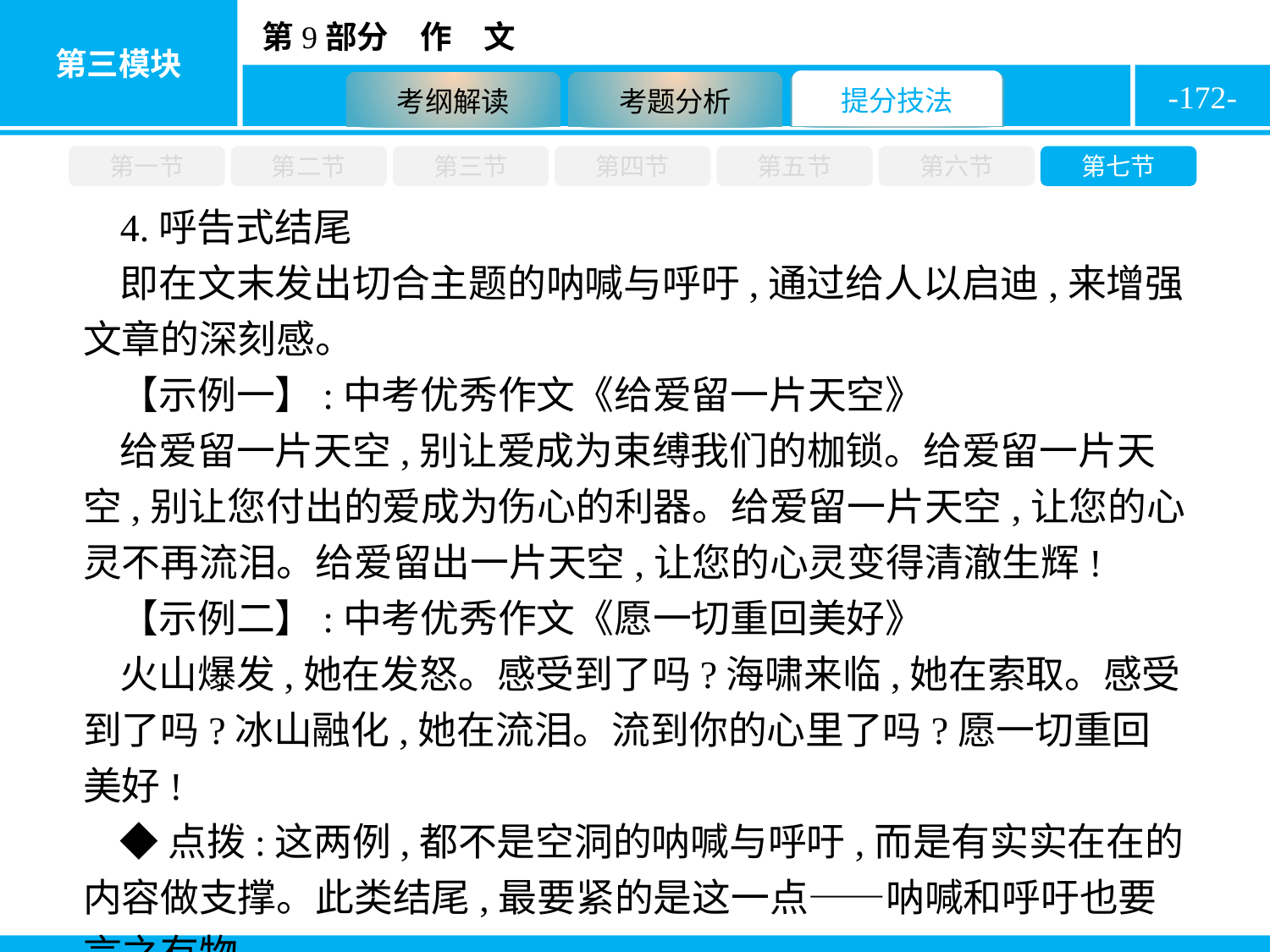

-172-
第一节
第二节
第三节
第四节
第五节
第六节
第七节
4.呼告式结尾
即在文末发出切合主题的呐喊与呼吁,通过给人以启迪,来增强文章的深刻感。
【示例一】:中考优秀作文《给爱留一片天空》
给爱留一片天空,别让爱成为束缚我们的枷锁。给爱留一片天空,别让您付出的爱成为伤心的利器。给爱留一片天空,让您的心灵不再流泪。给爱留出一片天空,让您的心灵变得清澈生辉!
【示例二】:中考优秀作文《愿一切重回美好》
火山爆发,她在发怒。感受到了吗?海啸来临,她在索取。感受到了吗?冰山融化,她在流泪。流到你的心里了吗?愿一切重回美好!
◆点拨:这两例,都不是空洞的呐喊与呼吁,而是有实实在在的内容做支撑。此类结尾,最要紧的是这一点——呐喊和呼吁也要言之有物。